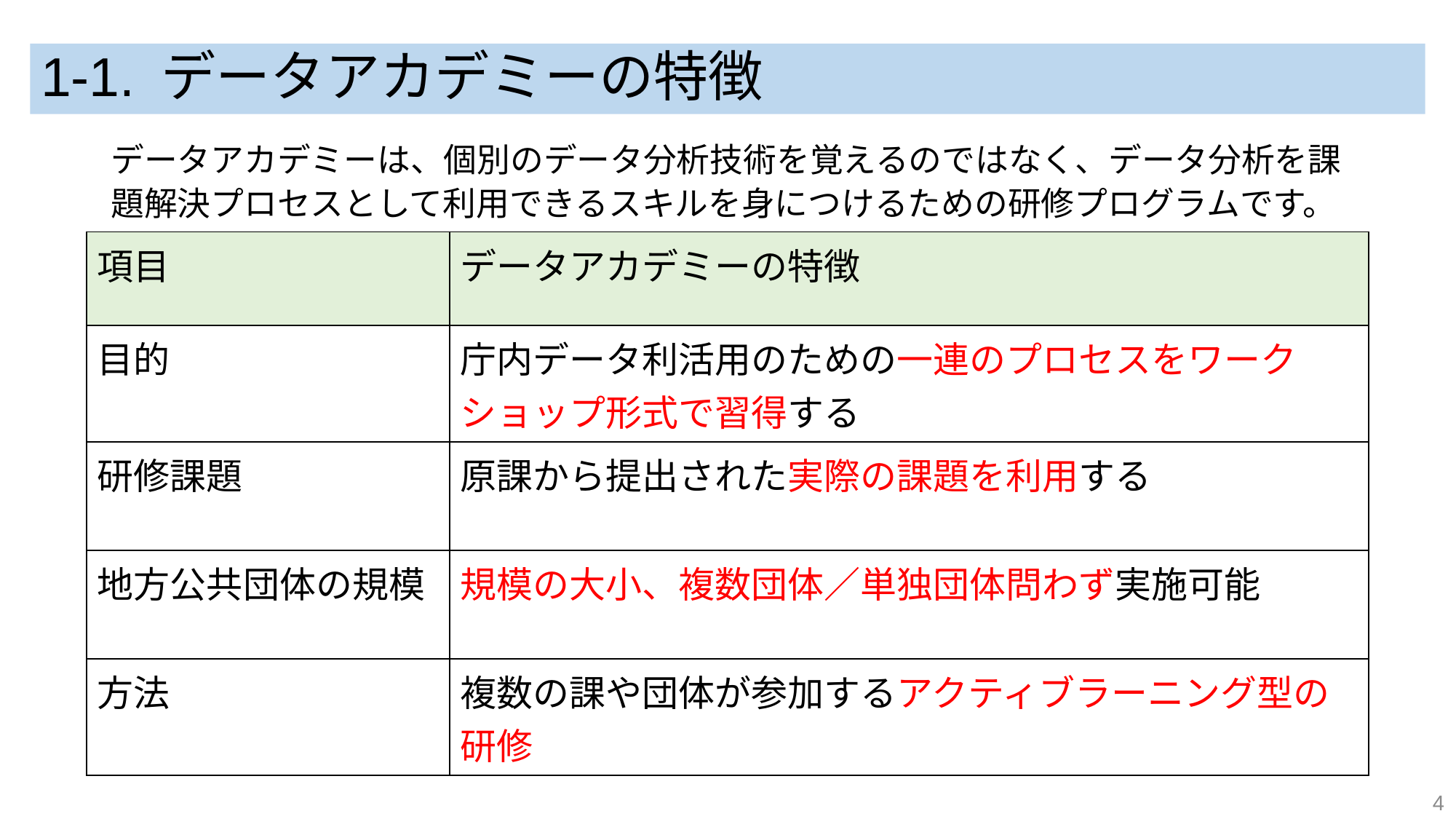

# 1-1. データアカデミーの特徴
データアカデミーは、個別のデータ分析技術を覚えるのではなく、データ分析を課題解決プロセスとして利用できるスキルを身につけるための研修プログラムです。

| 項目 | データアカデミーの特徴 |
| --- | --- |
| 目的 | 庁内データ利活用のための一連のプロセスをワークショップ形式で習得する |
| 研修課題 | 原課から提出された実際の課題を利用する |
| 地方公共団体の規模 | 規模の大小、複数団体／単独団体問わず実施可能 |
| 方法 | 複数の課や団体が参加するアクティブラーニング型の研修 |
4